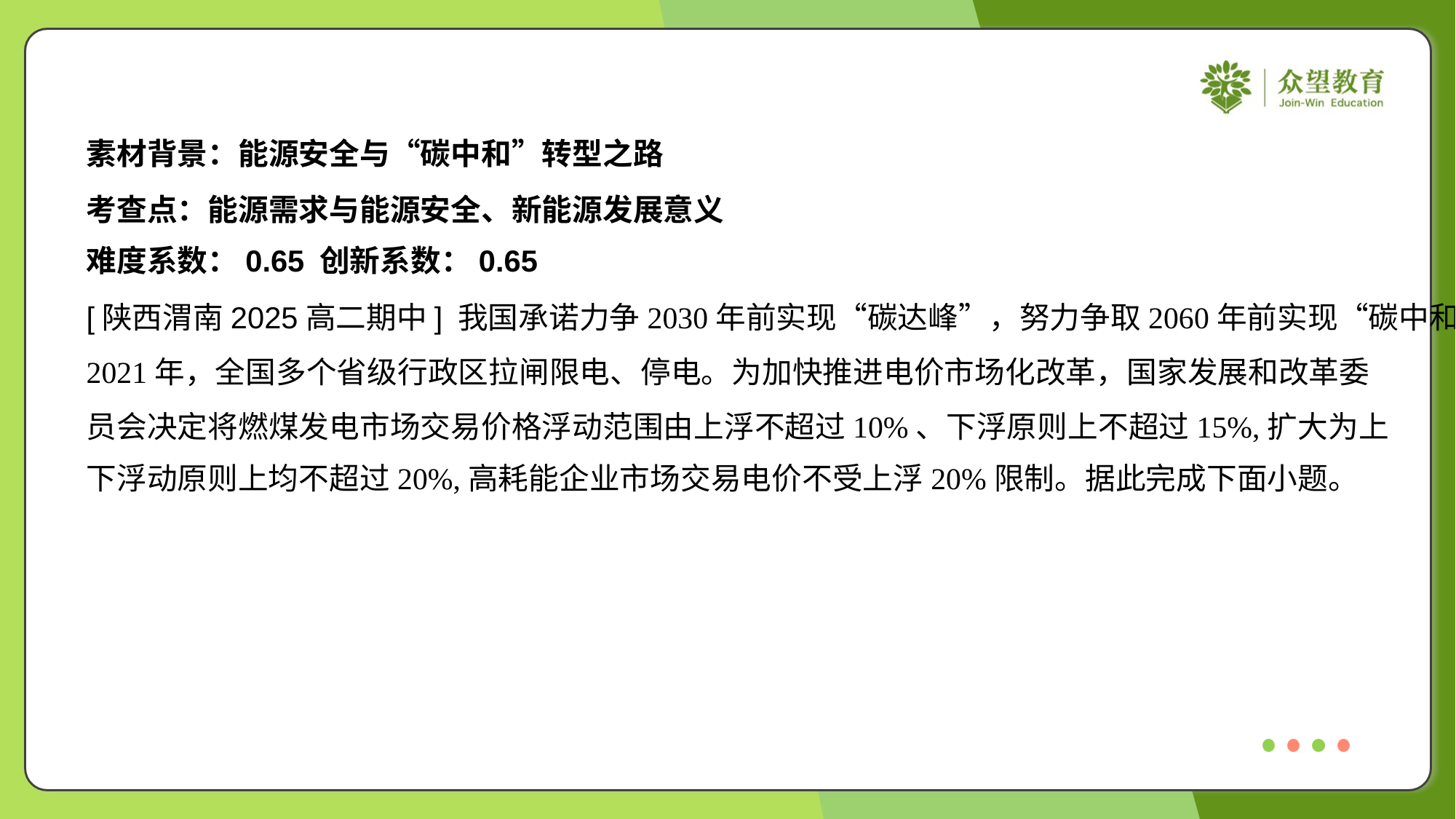

素材背景：能源安全与“碳中和”转型之路
考查点：能源需求与能源安全、新能源发展意义
难度系数：0.65 创新系数：0.65
[陕西渭南2025高二期中] 我国承诺力争2030年前实现“碳达峰”，努力争取2060年前实现“碳中和”。
2021年，全国多个省级行政区拉闸限电、停电。为加快推进电价市场化改革，国家发展和改革委
员会决定将燃煤发电市场交易价格浮动范围由上浮不超过10%、下浮原则上不超过15%,扩大为上
下浮动原则上均不超过20%,高耗能企业市场交易电价不受上浮20%限制。据此完成下面小题。